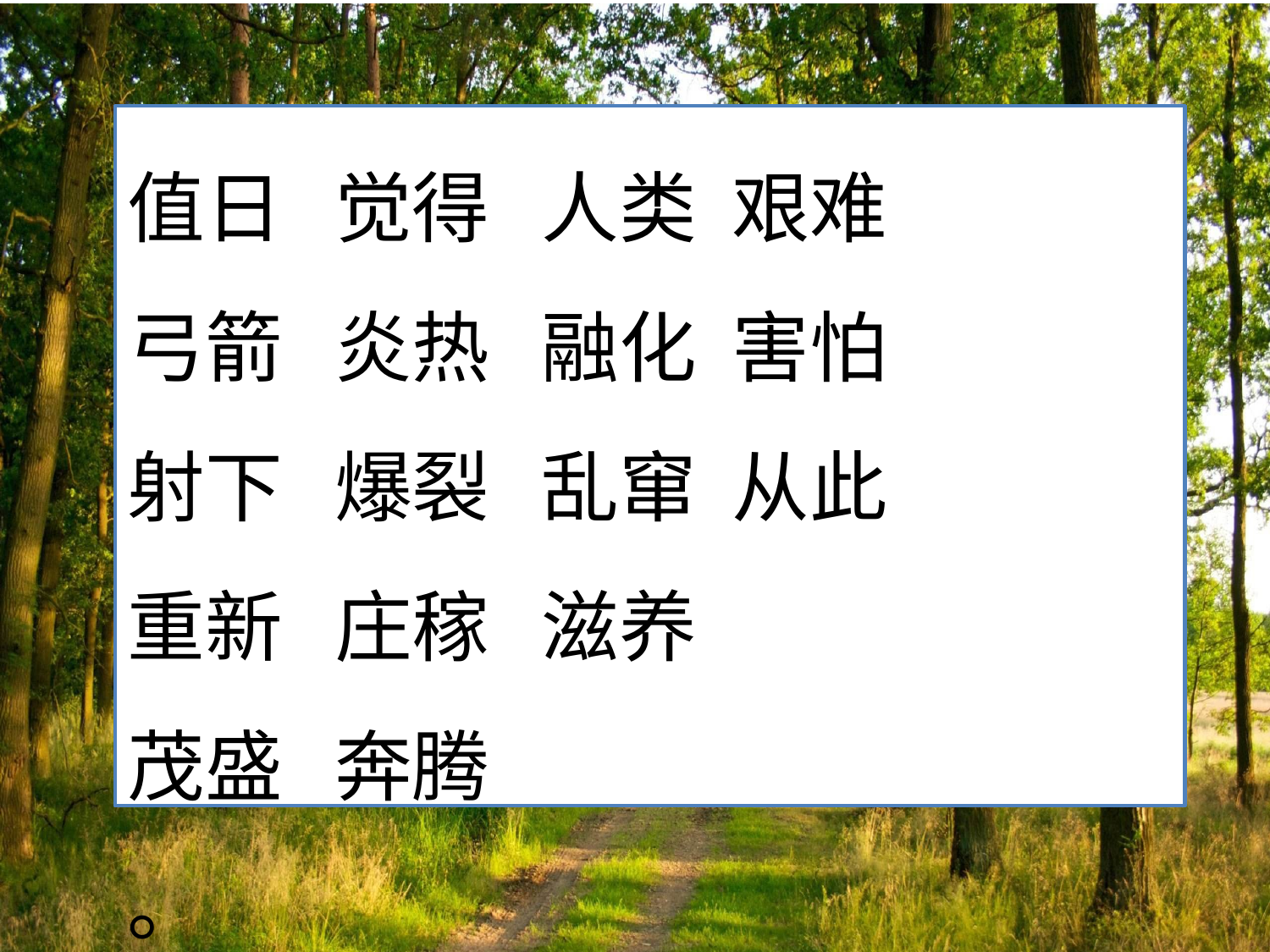

#
值日   觉得   人类  艰难
弓箭   炎热   融化  害怕
射下   爆裂   乱窜  从此
重新   庄稼   滋养
茂盛   奔腾
。